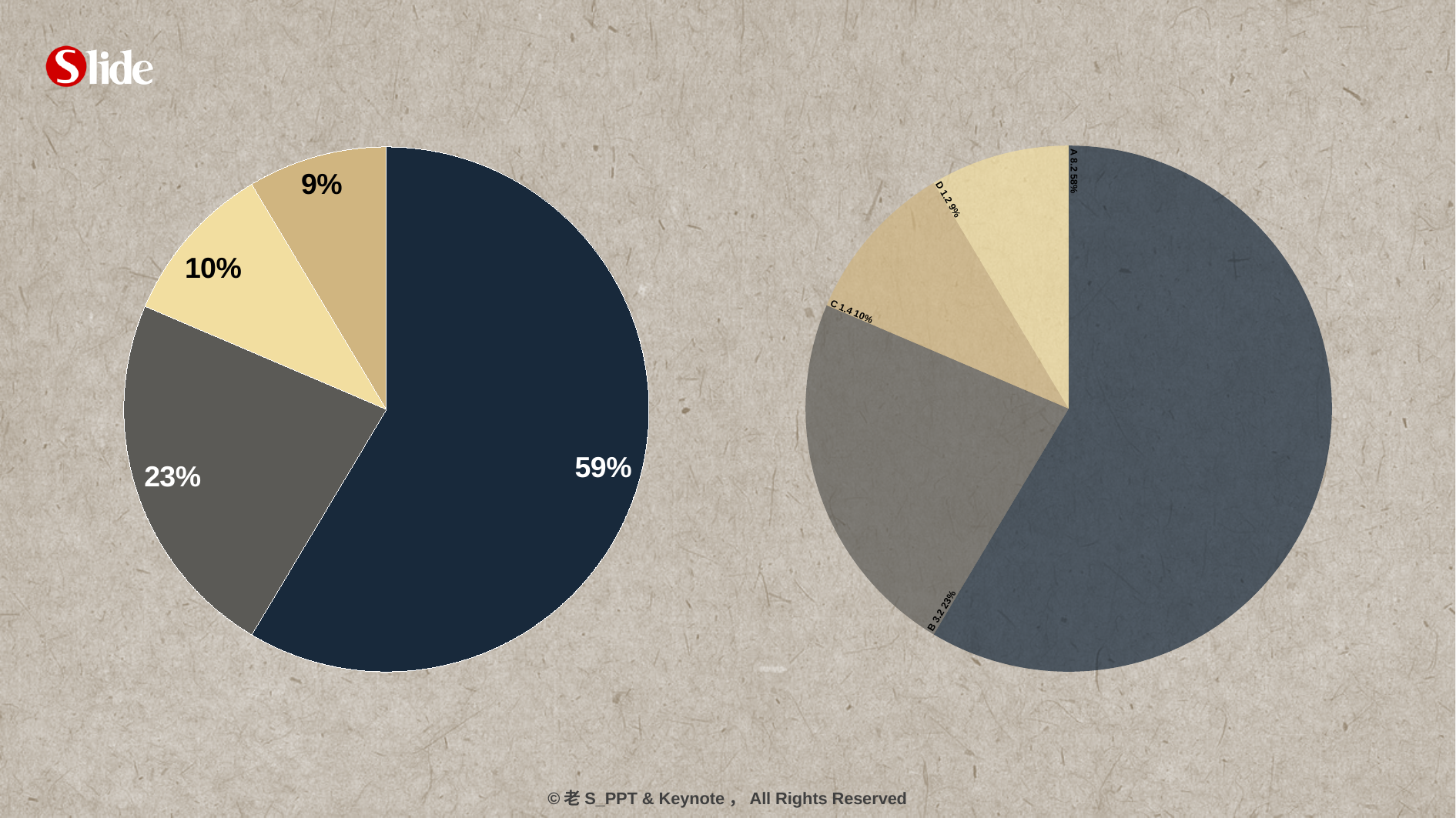

### Chart

| Category | 列1 |
|---|---|
| A | 8.200000000000001 |
| B | 3.2 |
| C | 1.4 |
| D | 1.2 |

### Chart

| Category | 列1 |
|---|---|
| A | 8.200000000000001 |
| B | 3.2 |
| C | 1.4 |
| D | 1.2 |
A 8.2 58%
D 1.2 9%
C 1.4 10%
B 3.2 23%